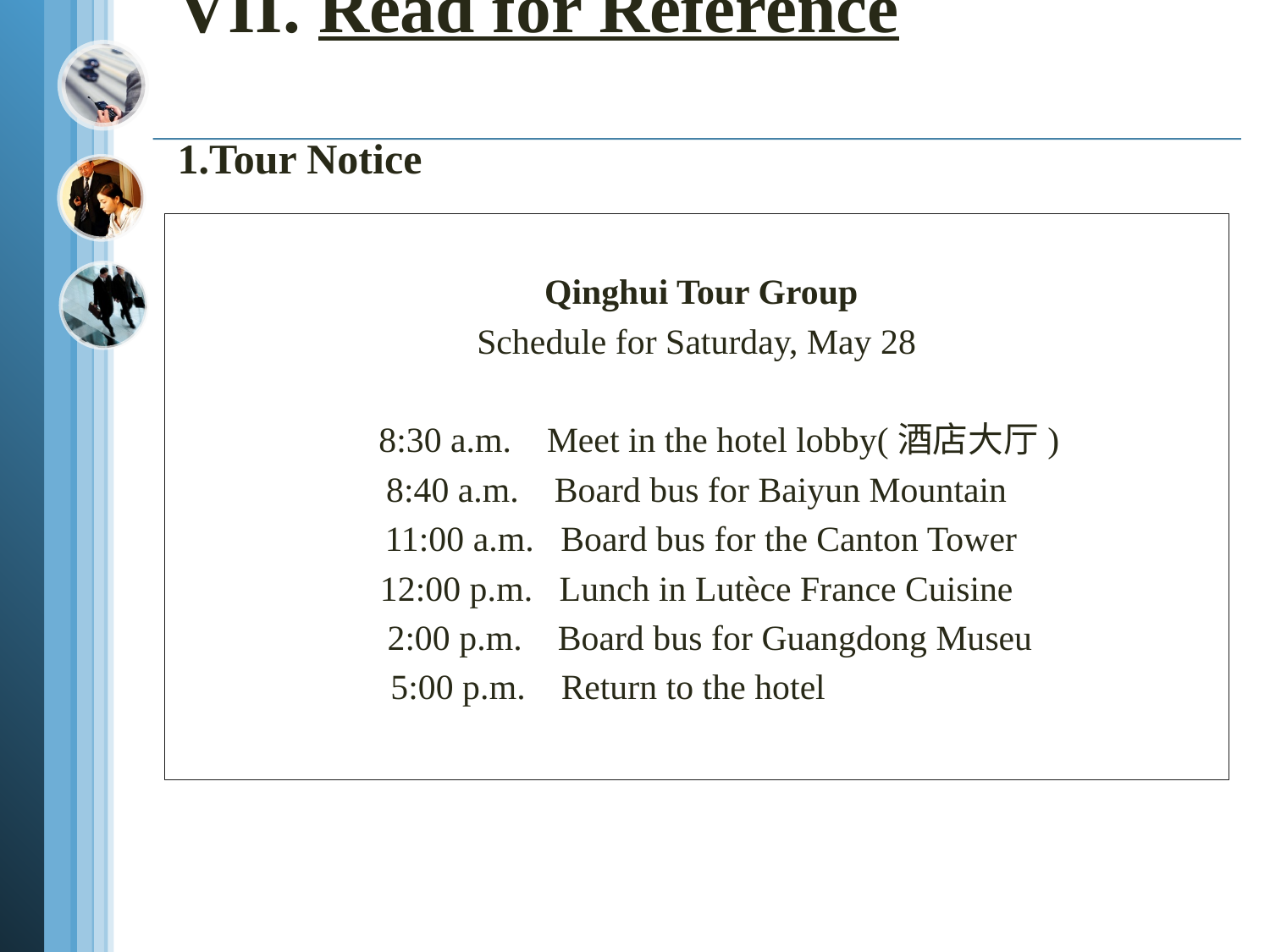

# VII. Read for Reference 1.Tour Notice

 Qinghui Tour Group
Schedule for Saturday, May 28

     8:30 a.m.    Meet in the hotel lobby(酒店大厅)
8:40 a.m.    Board bus for Baiyun Mountain
 11:00 a.m.   Board bus for the Canton Tower
12:00 p.m.   Lunch in Lutèce France Cuisine
   2:00 p.m.    Board bus for Guangdong Museu
                        5:00 p.m.    Return to the hotel